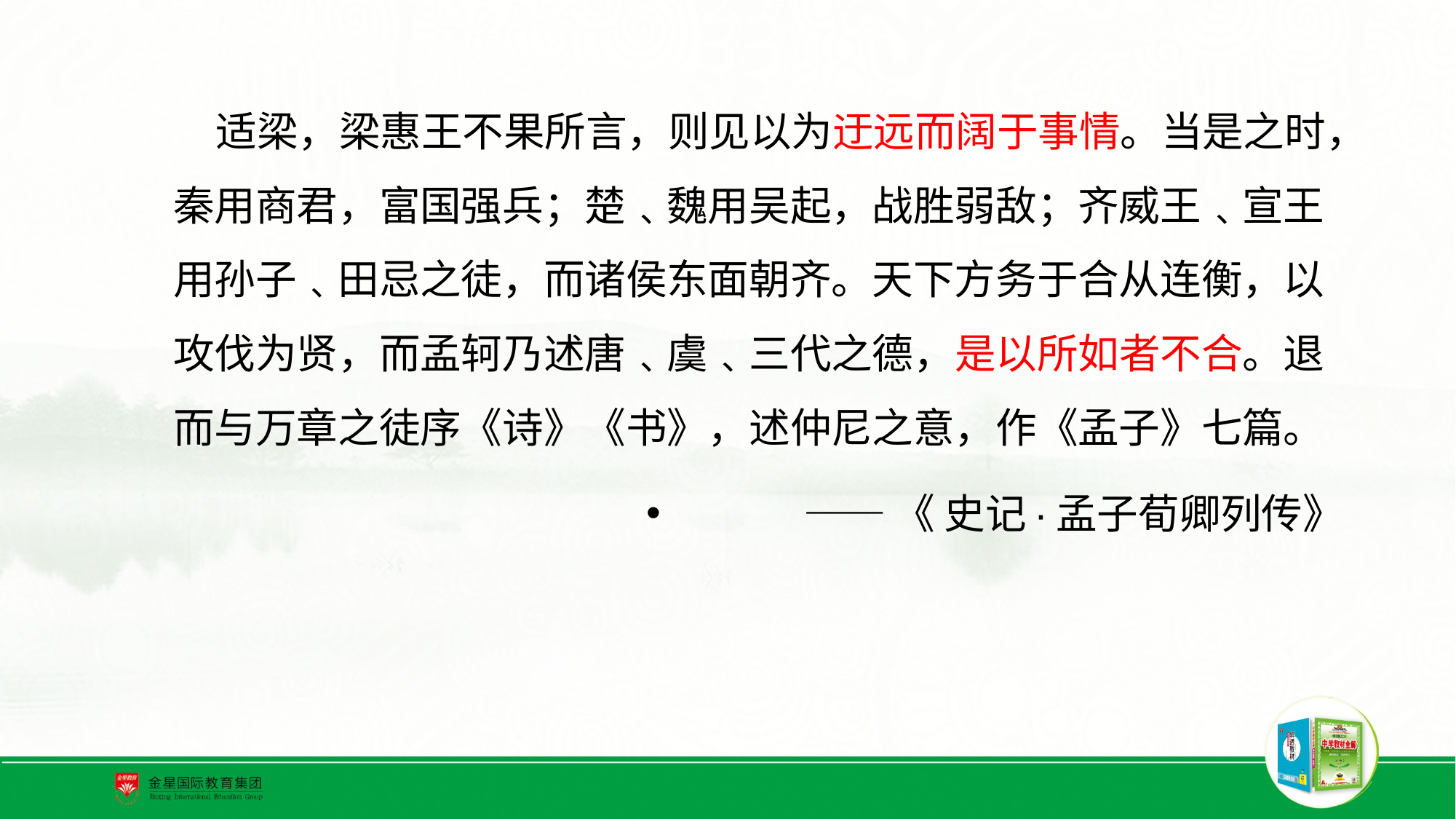

适梁，梁惠王不果所言，则见以为迂远而阔于事情。当是之时，秦用商君，富国强兵；楚﹑魏用吴起，战胜弱敌；齐威王﹑宣王用孙子﹑田忌之徒，而诸侯东面朝齐。天下方务于合从连衡，以攻伐为贤，而孟轲乃述唐﹑虞﹑三代之德，是以所如者不合。退而与万章之徒序《诗》《书》，述仲尼之意，作《孟子》七篇。
——《 史记·孟子荀卿列传》